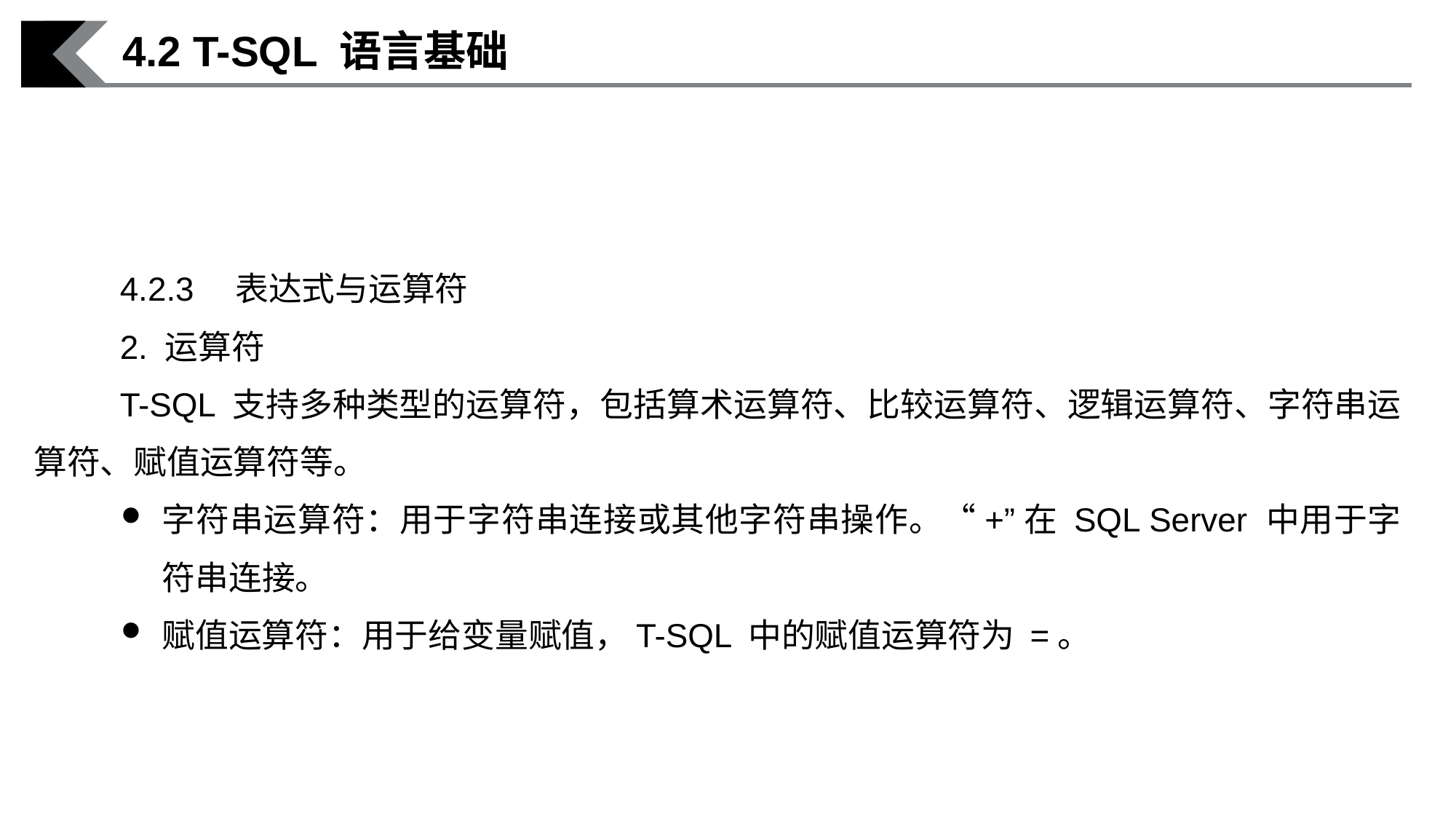

4.2 T-SQL 语言基础
4.2.3　表达式与运算符
2. 运算符
T-SQL 支持多种类型的运算符，包括算术运算符、比较运算符、逻辑运算符、字符串运算符、赋值运算符等。
字符串运算符：用于字符串连接或其他字符串操作。“+”在 SQL Server 中用于字符串连接。
赋值运算符：用于给变量赋值，T-SQL 中的赋值运算符为 =。